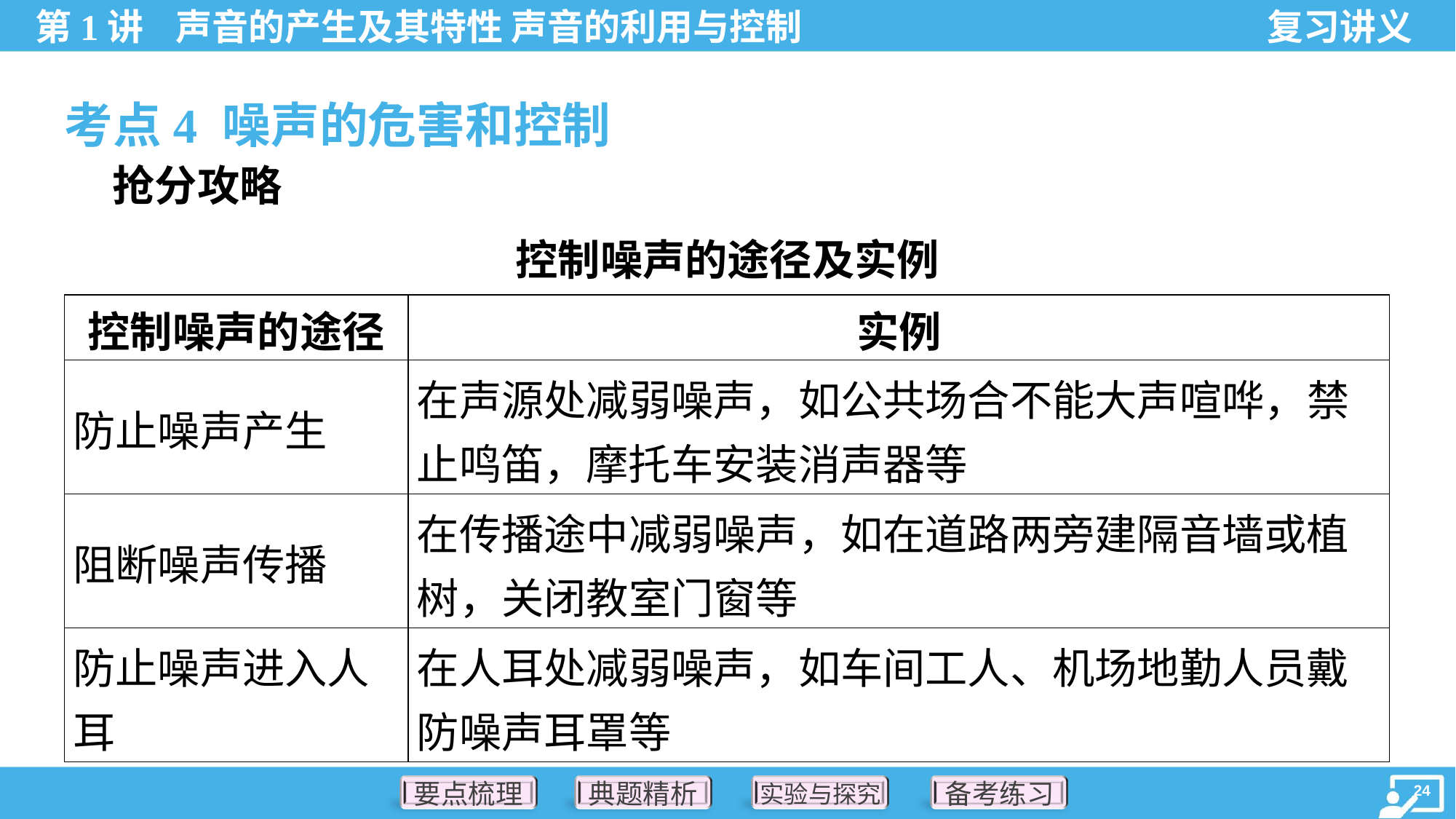

考点4 噪声的危害和控制
    抢分攻略
控制噪声的途径及实例
| 控制噪声的途径 | 实例 |
| --- | --- |
| 防止噪声产生 | 在声源处减弱噪声，如公共场合不能大声喧哗，禁 止鸣笛，摩托车安装消声器等 |
| 阻断噪声传播 | 在传播途中减弱噪声，如在道路两旁建隔音墙或植 树，关闭教室门窗等 |
| 防止噪声进入人 耳 | 在人耳处减弱噪声，如车间工人、机场地勤人员戴 防噪声耳罩等 |